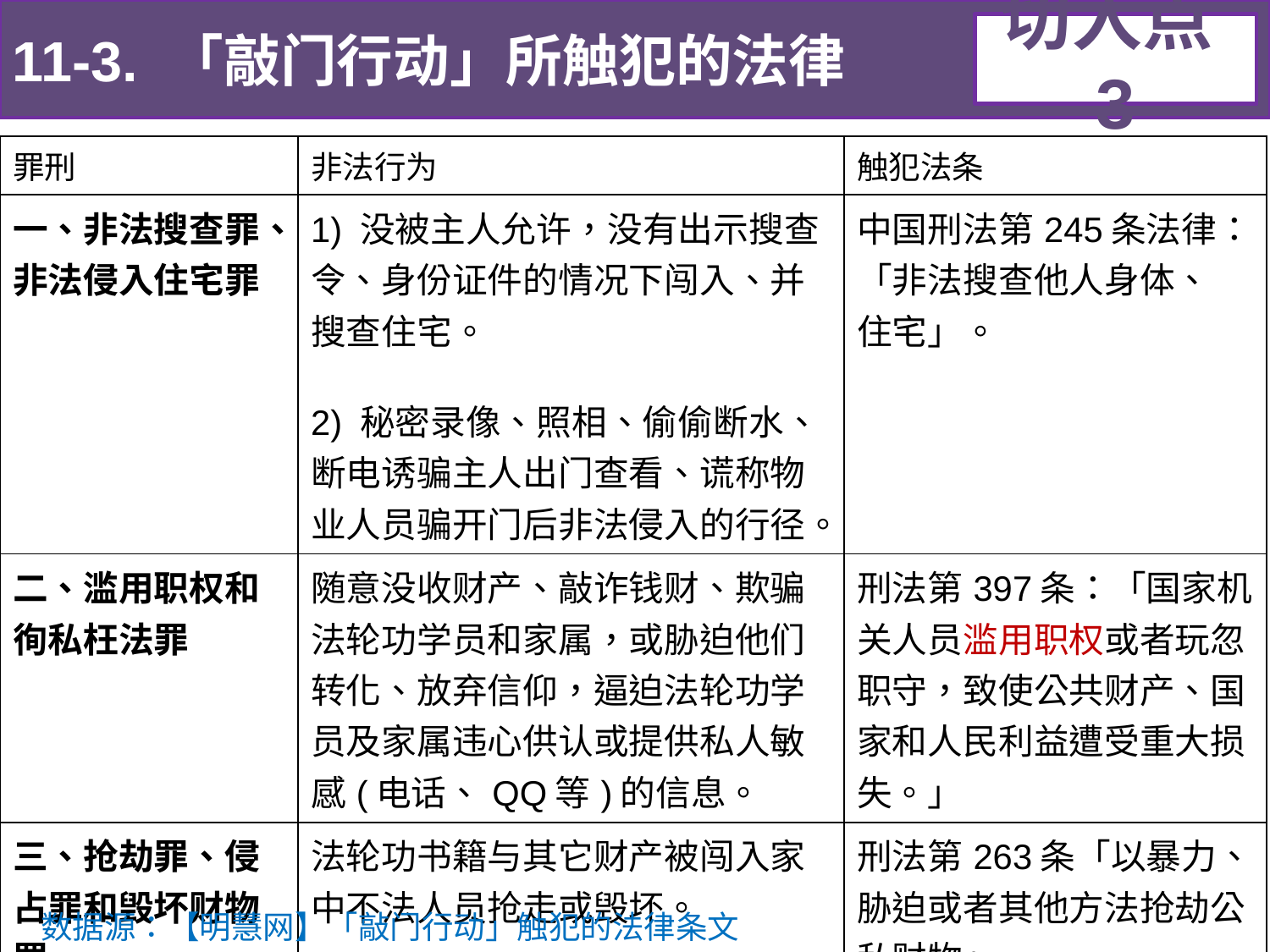

11-3. 「敲门行动」所触犯的法律
切入点3
| 罪刑 | 非法行为 | 触犯法条 |
| --- | --- | --- |
| 一、非法搜查罪、 非法侵入住宅罪 | 1) 没被主人允许，没有出示搜查令、身份证件的情况下闯入、并搜查住宅。 2) 秘密录像、照相、偷偷断水、断电诱骗主人出门查看、谎称物业人员骗开门后非法侵入的行径。 | 中国刑法第245条法律： 「非法搜查他人身体、 住宅」。 |
| 二、滥用职权和 徇私枉法罪 | 随意没收财产、敲诈钱财、欺骗法轮功学员和家属，或胁迫他们转化、放弃信仰，逼迫法轮功学员及家属违心供认或提供私人敏感(电话、QQ等)的信息。 | 刑法第397条：「国家机关人员滥用职权或者玩忽职守，致使公共财产、国家和人民利益遭受重大损失。」 |
| 三、抢劫罪、侵占罪和毁坏财物罪 | 法轮功书籍与其它财产被闯入家中不法人员抢走或毁坏。 | 刑法第263条「以暴力、胁迫或者其他方法抢劫公私财物」 |
数据源：【明慧网】「敲门行动」触犯的法律条文